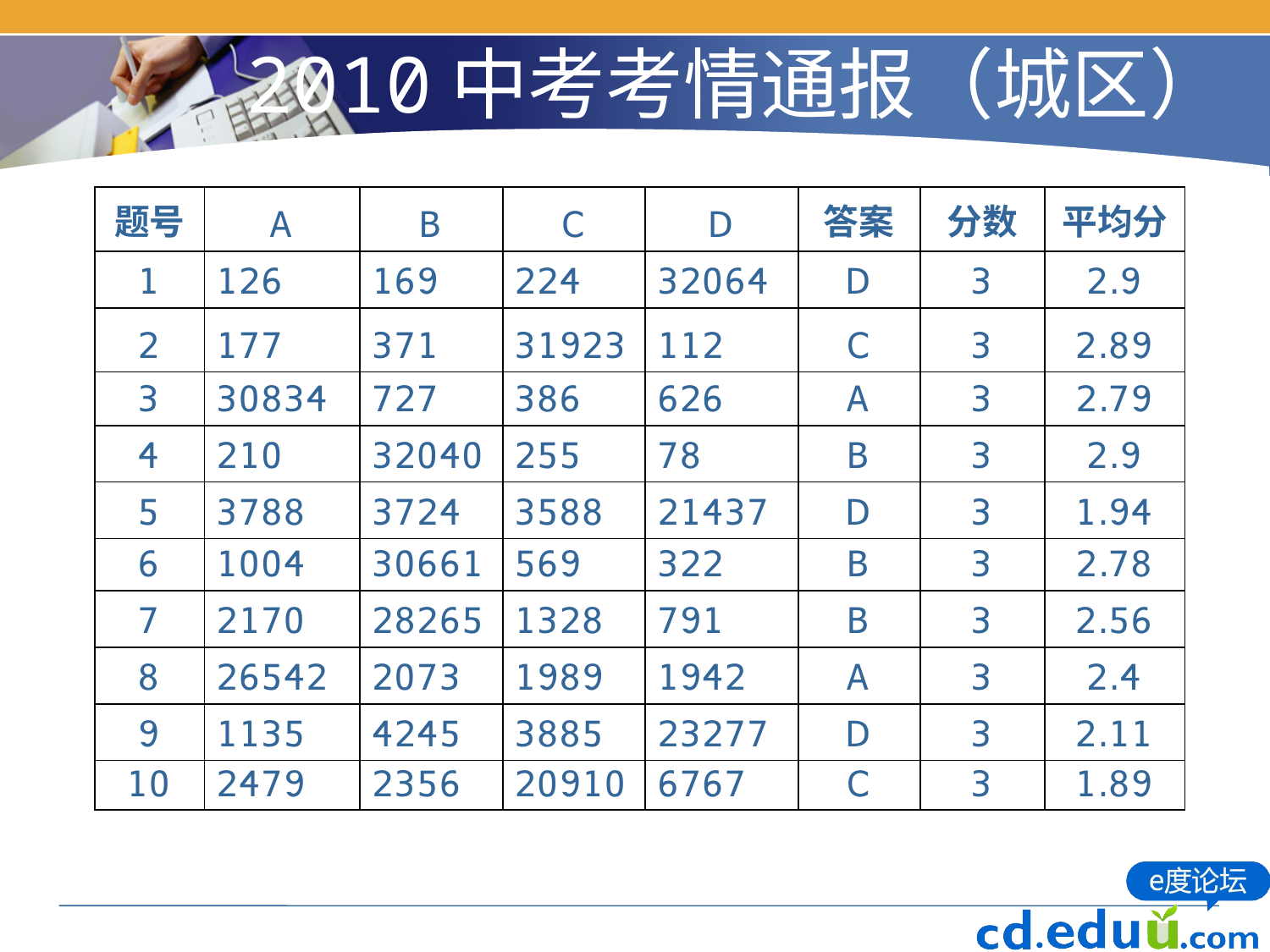

2010中考考情通报（城区）
| 题号 | A | B | C | D | 答案 | 分数 | 平均分 |
| --- | --- | --- | --- | --- | --- | --- | --- |
| 1 | 126 | 169 | 224 | 32064 | D | 3 | 2.9 |
| 2 | 177 | 371 | 31923 | 112 | C | 3 | 2.89 |
| 3 | 30834 | 727 | 386 | 626 | A | 3 | 2.79 |
| 4 | 210 | 32040 | 255 | 78 | B | 3 | 2.9 |
| 5 | 3788 | 3724 | 3588 | 21437 | D | 3 | 1.94 |
| 6 | 1004 | 30661 | 569 | 322 | B | 3 | 2.78 |
| 7 | 2170 | 28265 | 1328 | 791 | B | 3 | 2.56 |
| 8 | 26542 | 2073 | 1989 | 1942 | A | 3 | 2.4 |
| 9 | 1135 | 4245 | 3885 | 23277 | D | 3 | 2.11 |
| 10 | 2479 | 2356 | 20910 | 6767 | C | 3 | 1.89 |